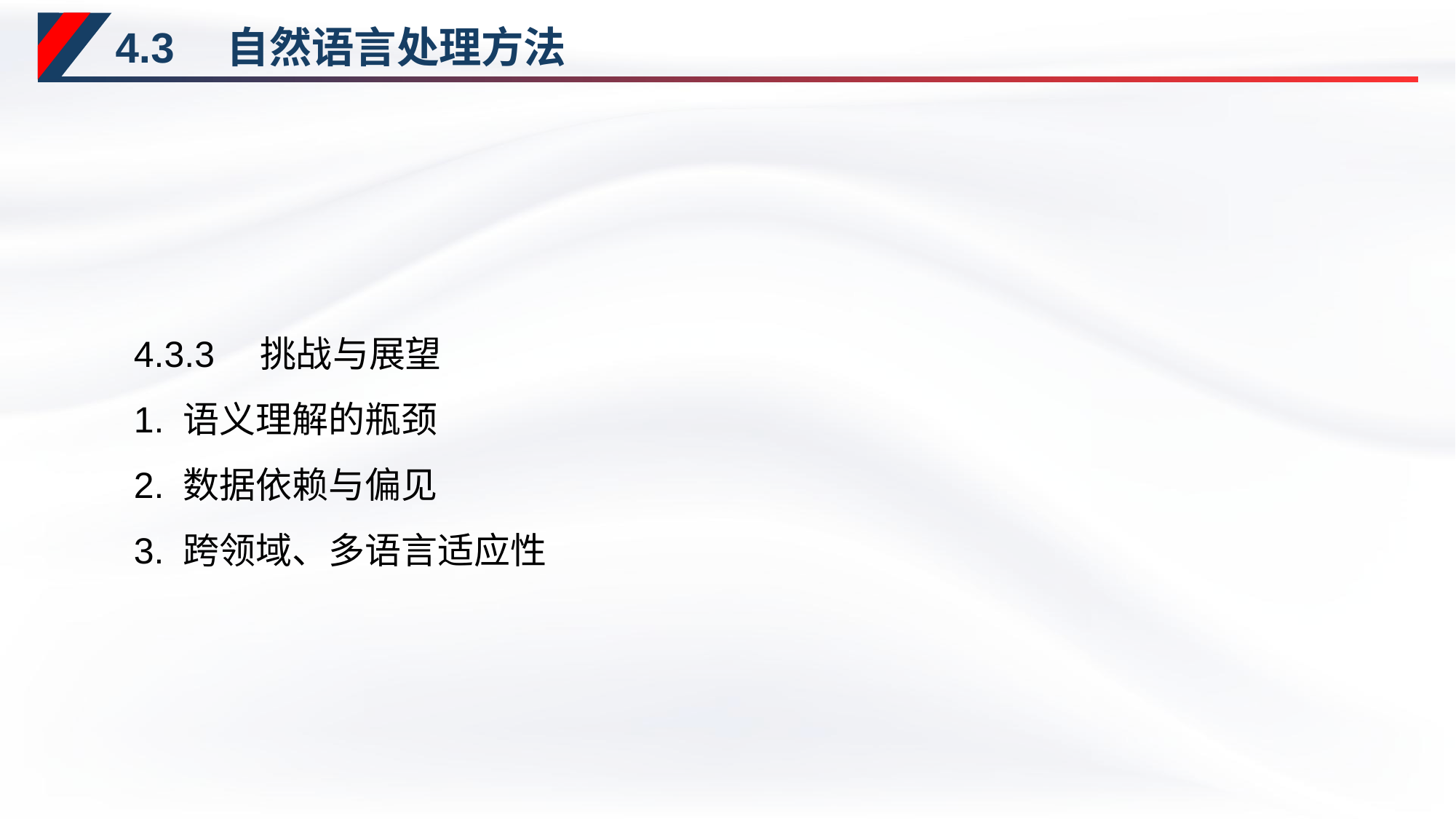

# 4.3　自然语言处理方法
4.3.3　挑战与展望
1. 语义理解的瓶颈
2. 数据依赖与偏见
3. 跨领域、多语言适应性